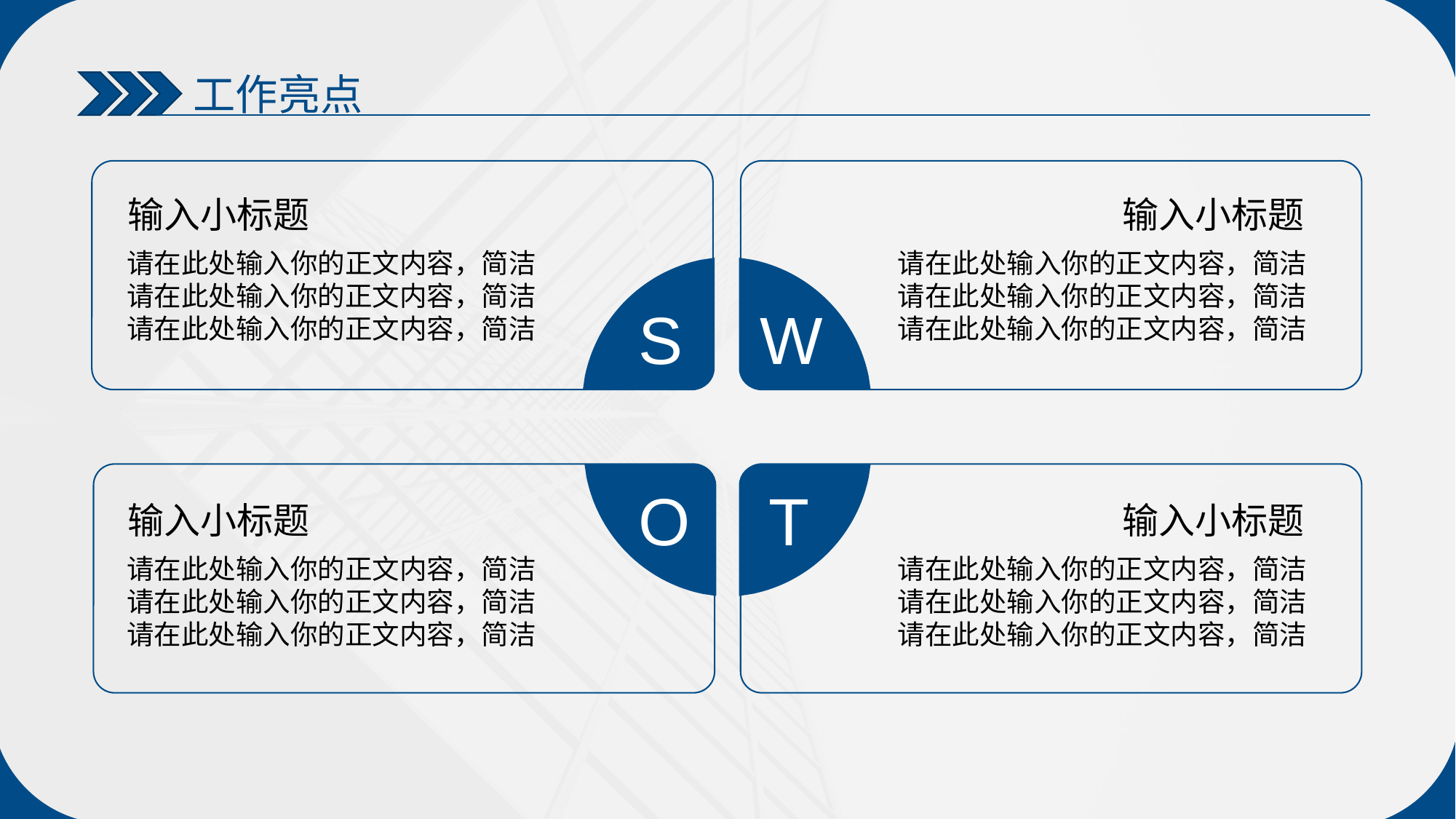

工作亮点

输入小标题
输入小标题
请在此处输入你的正文内容，简洁请在此处输入你的正文内容，简洁
请在此处输入你的正文内容，简洁
请在此处输入你的正文内容，简洁请在此处输入你的正文内容，简洁
请在此处输入你的正文内容，简洁

S
W

O
T
输入小标题
输入小标题
请在此处输入你的正文内容，简洁请在此处输入你的正文内容，简洁
请在此处输入你的正文内容，简洁
请在此处输入你的正文内容，简洁请在此处输入你的正文内容，简洁
请在此处输入你的正文内容，简洁